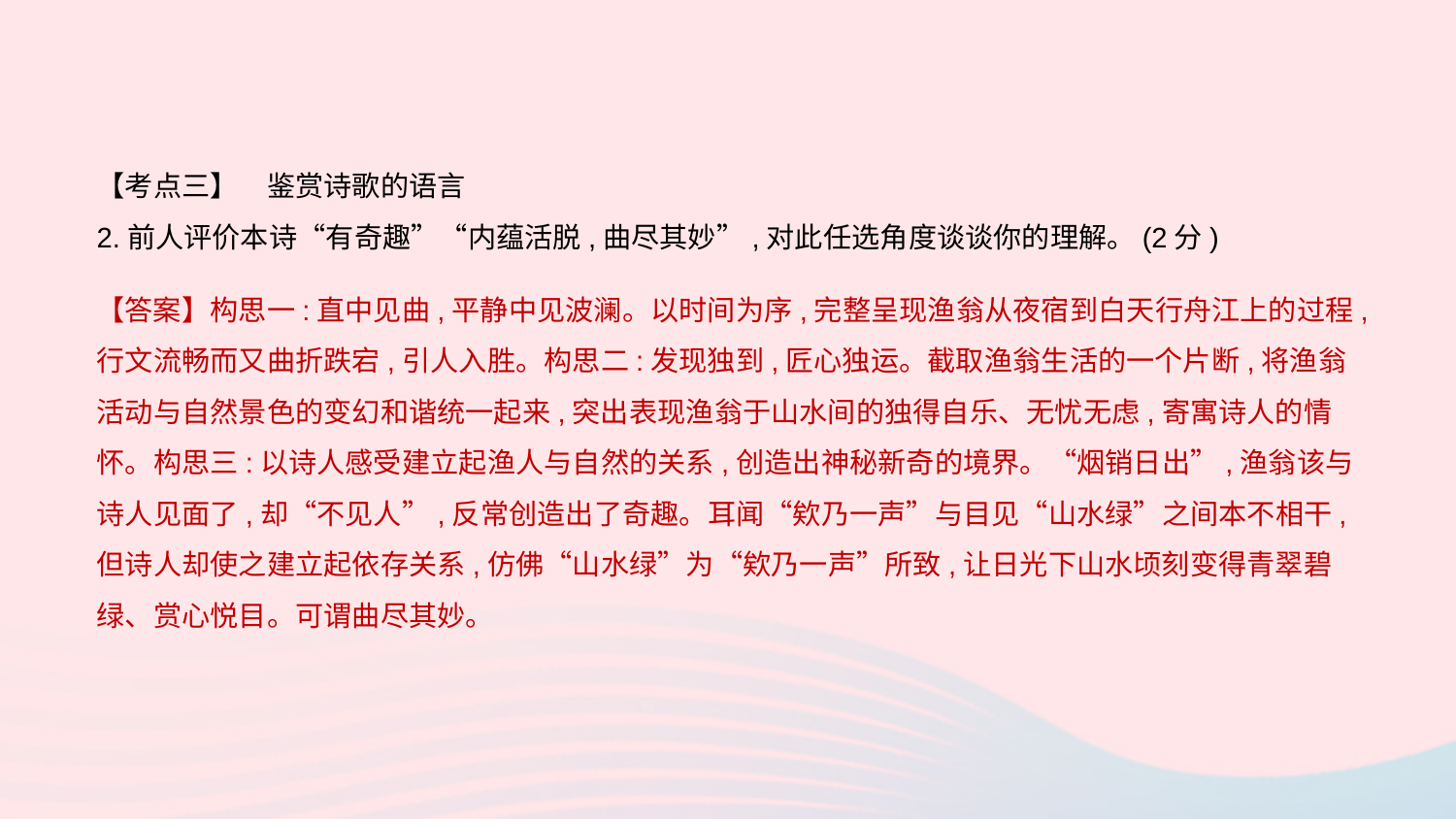

【考点三】　鉴赏诗歌的语言
2.前人评价本诗“有奇趣”“内蕴活脱,曲尽其妙”,对此任选角度谈谈你的理解。(2分)
【答案】构思一:直中见曲,平静中见波澜。以时间为序,完整呈现渔翁从夜宿到白天行舟江上的过程,行文流畅而又曲折跌宕,引人入胜。构思二:发现独到,匠心独运。截取渔翁生活的一个片断,将渔翁活动与自然景色的变幻和谐统一起来,突出表现渔翁于山水间的独得自乐、无忧无虑,寄寓诗人的情怀。构思三:以诗人感受建立起渔人与自然的关系,创造出神秘新奇的境界。“烟销日出”,渔翁该与诗人见面了,却“不见人”,反常创造出了奇趣。耳闻“欸乃一声”与目见“山水绿”之间本不相干,但诗人却使之建立起依存关系,仿佛“山水绿”为“欸乃一声”所致,让日光下山水顷刻变得青翠碧绿、赏心悦目。可谓曲尽其妙。